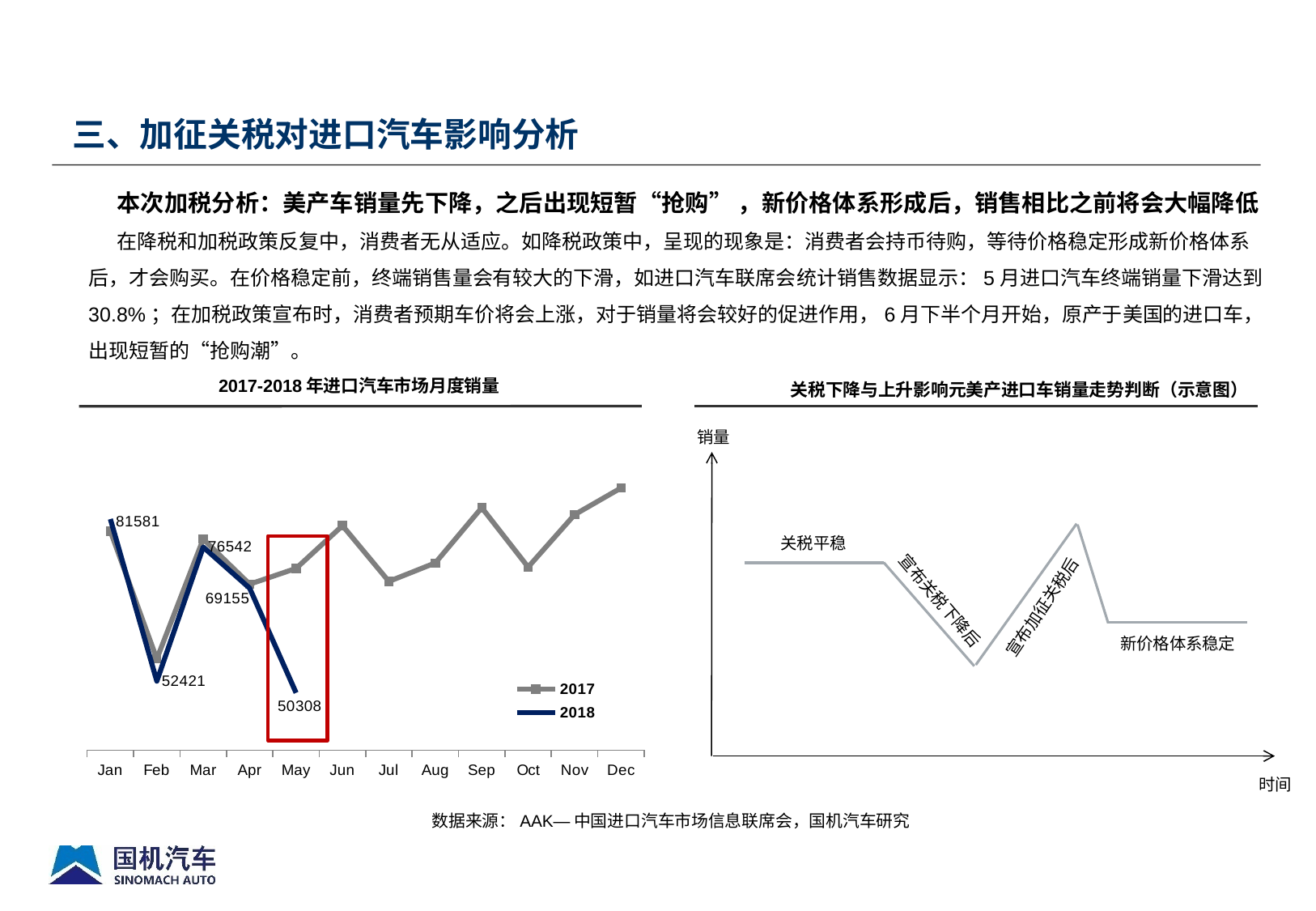

三、加征关税对进口汽车影响分析
本次加税分析：美产车销量先下降，之后出现短暂“抢购” ，新价格体系形成后，销售相比之前将会大幅降低
在降税和加税政策反复中，消费者无从适应。如降税政策中，呈现的现象是：消费者会持币待购，等待价格稳定形成新价格体系后，才会购买。在价格稳定前，终端销售量会有较大的下滑，如进口汽车联席会统计销售数据显示：5月进口汽车终端销量下滑达到30.8%；在加税政策宣布时，消费者预期车价将会上涨，对于销量将会较好的促进作用，6月下半个月开始，原产于美国的进口车，出现短暂的“抢购潮”。
2017-2018年进口汽车市场月度销量
关税下降与上升影响元美产进口车销量走势判断（示意图）

### Chart

| Category | 2017 | 2018 |
|---|---|---|
| Jan | 79406.0 | 81581.0 |
| Feb | 56419.0 | 52421.0 |
| Mar | 77973.0 | 76542.0 |
| Apr | 69861.0 | 69155.0 |
| May | 72705.0 | 50308.0 |
| Jun | 80396.0 | None |
| Jul | 70367.0 | None |
| Aug | 73691.0 | None |
| Sep | 83631.0 | None |
| Oct | 72946.0 | None |
| Nov | 82382.0 | None |
| Dec | 87187.0 | None |

销量
关税平稳

宣布关税下降后
宣布加征关税后
新价格体系稳定
时间
数据来源：AAK—中国进口汽车市场信息联席会，国机汽车研究